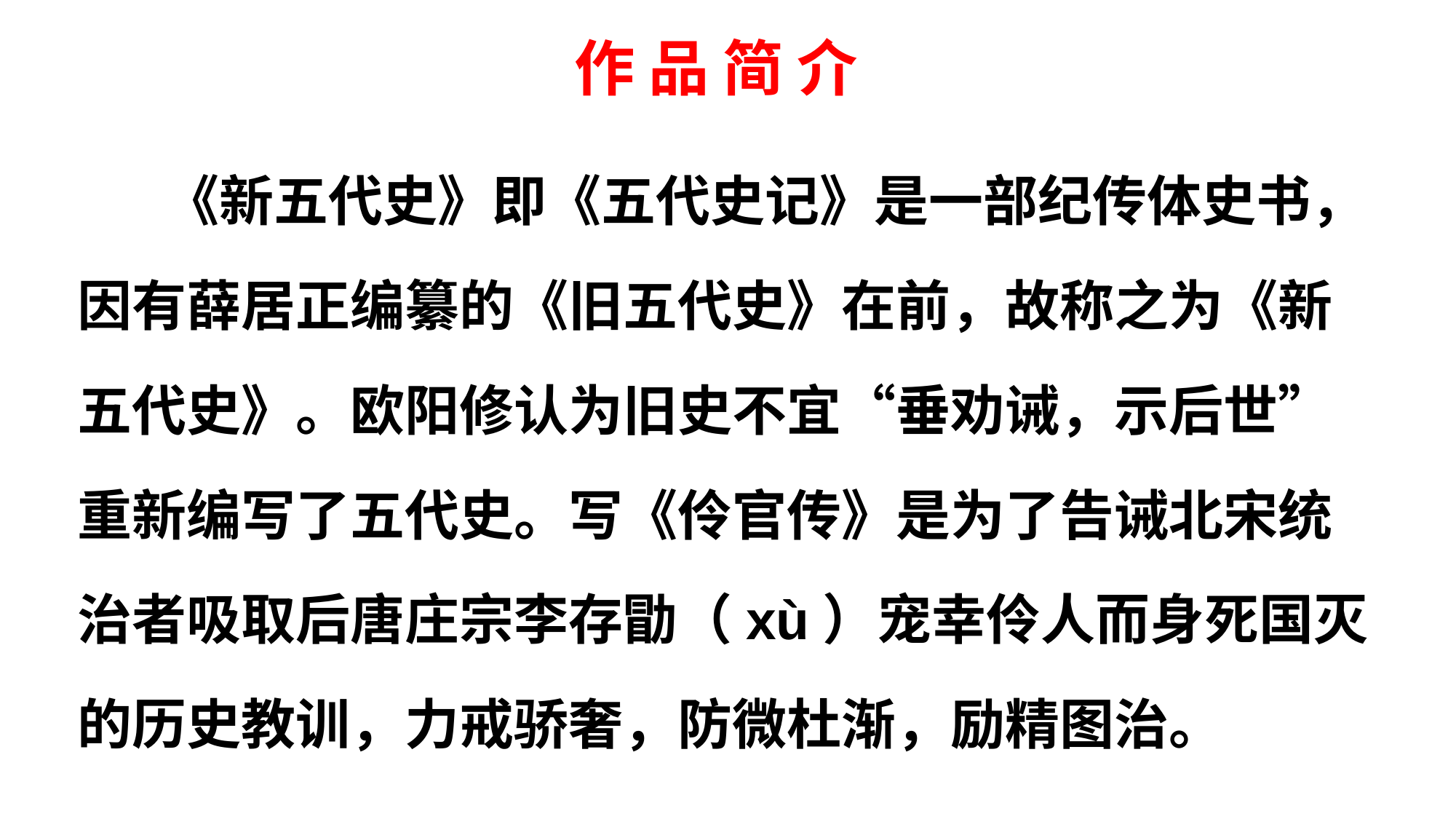

作 品 简 介
      《新五代史》即《五代史记》是一部纪传体史书，因有薛居正编纂的《旧五代史》在前，故称之为《新五代史》。欧阳修认为旧史不宜“垂劝诫，示后世”重新编写了五代史。写《伶官传》是为了告诫北宋统治者吸取后唐庄宗李存勖（xù）宠幸伶人而身死国灭的历史教训，力戒骄奢，防微杜渐，励精图治。